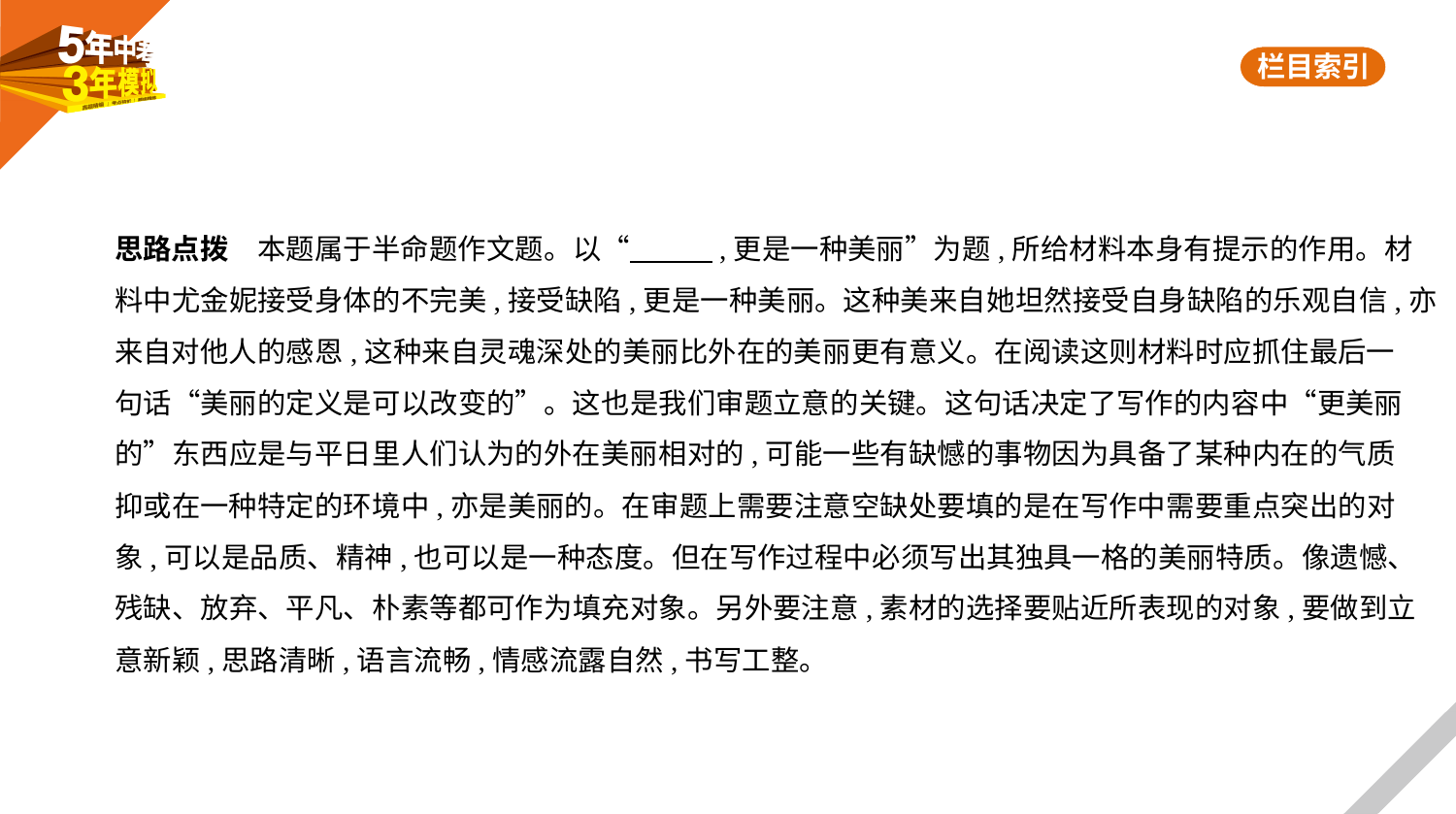

思路点拨　本题属于半命题作文题。以“　　    ,更是一种美丽”为题,所给材料本身有提示的作用。材
料中尤金妮接受身体的不完美,接受缺陷,更是一种美丽。这种美来自她坦然接受自身缺陷的乐观自信,亦
来自对他人的感恩,这种来自灵魂深处的美丽比外在的美丽更有意义。在阅读这则材料时应抓住最后一
句话“美丽的定义是可以改变的”。这也是我们审题立意的关键。这句话决定了写作的内容中“更美丽
的”东西应是与平日里人们认为的外在美丽相对的,可能一些有缺憾的事物因为具备了某种内在的气质
抑或在一种特定的环境中,亦是美丽的。在审题上需要注意空缺处要填的是在写作中需要重点突出的对
象,可以是品质、精神,也可以是一种态度。但在写作过程中必须写出其独具一格的美丽特质。像遗憾、
残缺、放弃、平凡、朴素等都可作为填充对象。另外要注意,素材的选择要贴近所表现的对象,要做到立
意新颖,思路清晰,语言流畅,情感流露自然,书写工整。